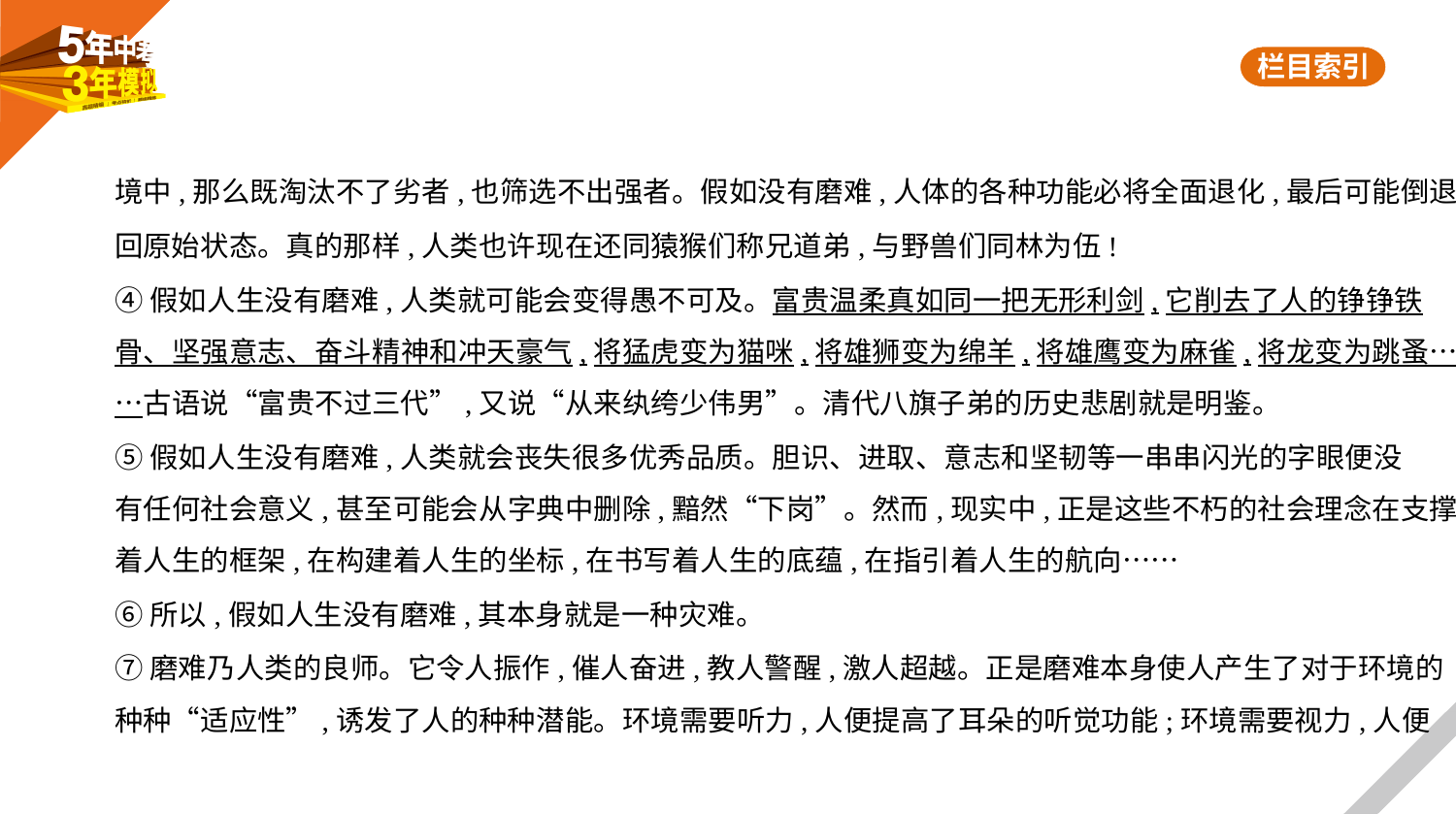

境中,那么既淘汰不了劣者,也筛选不出强者。假如没有磨难,人体的各种功能必将全面退化,最后可能倒退
回原始状态。真的那样,人类也许现在还同猿猴们称兄道弟,与野兽们同林为伍!
④假如人生没有磨难,人类就可能会变得愚不可及。富贵温柔真如同一把无形利剑,它削去了人的铮铮铁
骨、坚强意志、奋斗精神和冲天豪气,将猛虎变为猫咪,将雄狮变为绵羊,将雄鹰变为麻雀,将龙变为跳蚤…
…古语说“富贵不过三代”,又说“从来纨绔少伟男”。清代八旗子弟的历史悲剧就是明鉴。
⑤假如人生没有磨难,人类就会丧失很多优秀品质。胆识、进取、意志和坚韧等一串串闪光的字眼便没
有任何社会意义,甚至可能会从字典中删除,黯然“下岗”。然而,现实中,正是这些不朽的社会理念在支撑
着人生的框架,在构建着人生的坐标,在书写着人生的底蕴,在指引着人生的航向……
⑥所以,假如人生没有磨难,其本身就是一种灾难。
⑦磨难乃人类的良师。它令人振作,催人奋进,教人警醒,激人超越。正是磨难本身使人产生了对于环境的
种种“适应性”,诱发了人的种种潜能。环境需要听力,人便提高了耳朵的听觉功能;环境需要视力,人便